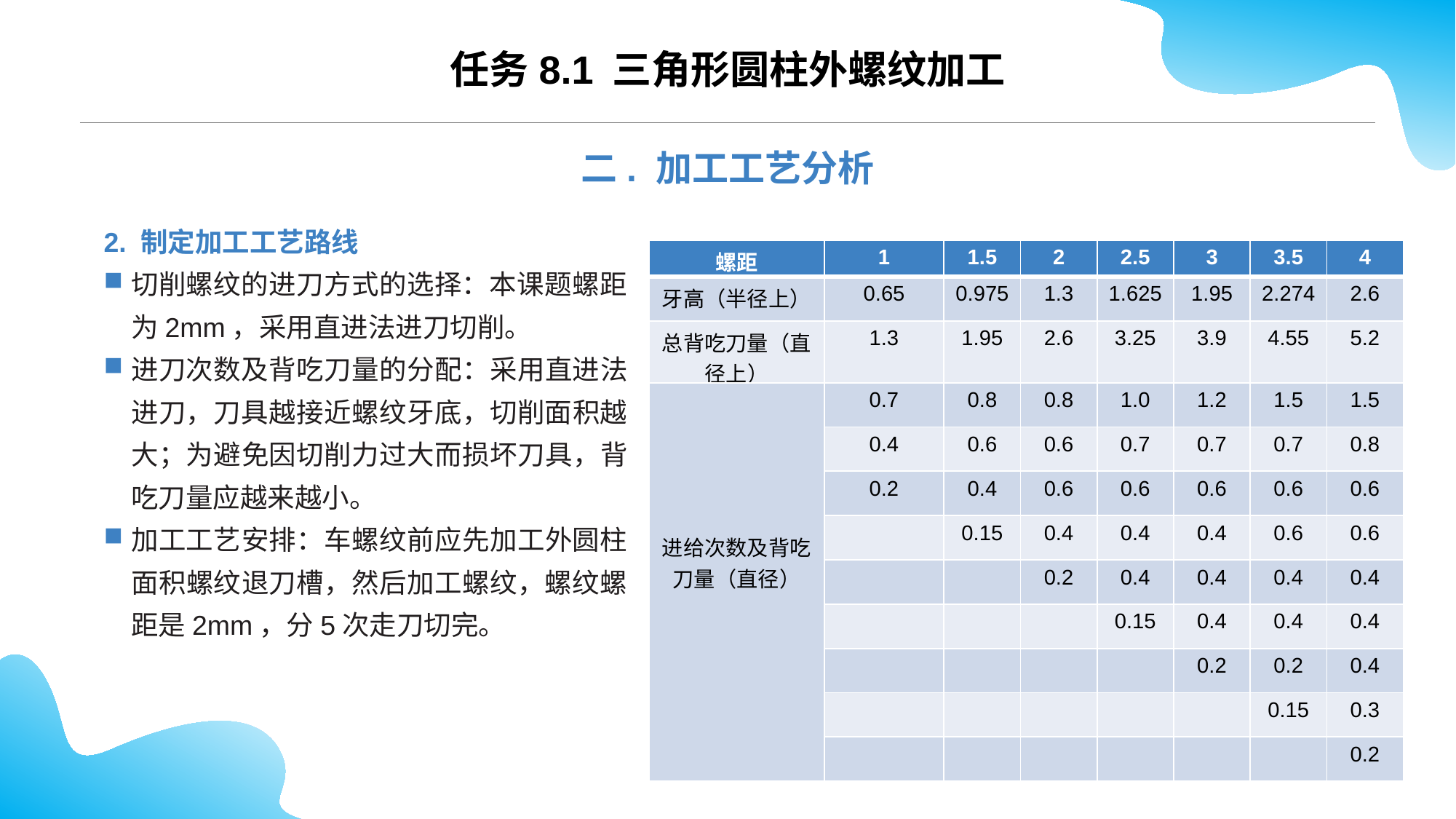

CONTENTS
任务8.1 三角形圆柱外螺纹加工
二. 加工工艺分析
2. 制定加工工艺路线
切削螺纹的进刀方式的选择：本课题螺距为2mm，采用直进法进刀切削。
进刀次数及背吃刀量的分配：采用直进法进刀，刀具越接近螺纹牙底，切削面积越大；为避免因切削力过大而损坏刀具，背吃刀量应越来越小。
加工工艺安排：车螺纹前应先加工外圆柱面积螺纹退刀槽，然后加工螺纹，螺纹螺距是2mm，分5次走刀切完。
| 螺距 | 1 | 1.5 | 2 | 2.5 | 3 | 3.5 | 4 |
| --- | --- | --- | --- | --- | --- | --- | --- |
| 牙高（半径上） | 0.65 | 0.975 | 1.3 | 1.625 | 1.95 | 2.274 | 2.6 |
| 总背吃刀量（直径上） | 1.3 | 1.95 | 2.6 | 3.25 | 3.9 | 4.55 | 5.2 |
| 进给次数及背吃刀量（直径） | 0.7 | 0.8 | 0.8 | 1.0 | 1.2 | 1.5 | 1.5 |
|  | 0.4 | 0.6 | 0.6 | 0.7 | 0.7 | 0.7 | 0.8 |
|  | 0.2 | 0.4 | 0.6 | 0.6 | 0.6 | 0.6 | 0.6 |
|  |  | 0.15 | 0.4 | 0.4 | 0.4 | 0.6 | 0.6 |
|  |  |  | 0.2 | 0.4 | 0.4 | 0.4 | 0.4 |
|  |  |  |  | 0.15 | 0.4 | 0.4 | 0.4 |
|  |  |  |  |  | 0.2 | 0.2 | 0.4 |
|  |  |  |  |  |  | 0.15 | 0.3 |
|  |  |  |  |  |  |  | 0.2 |